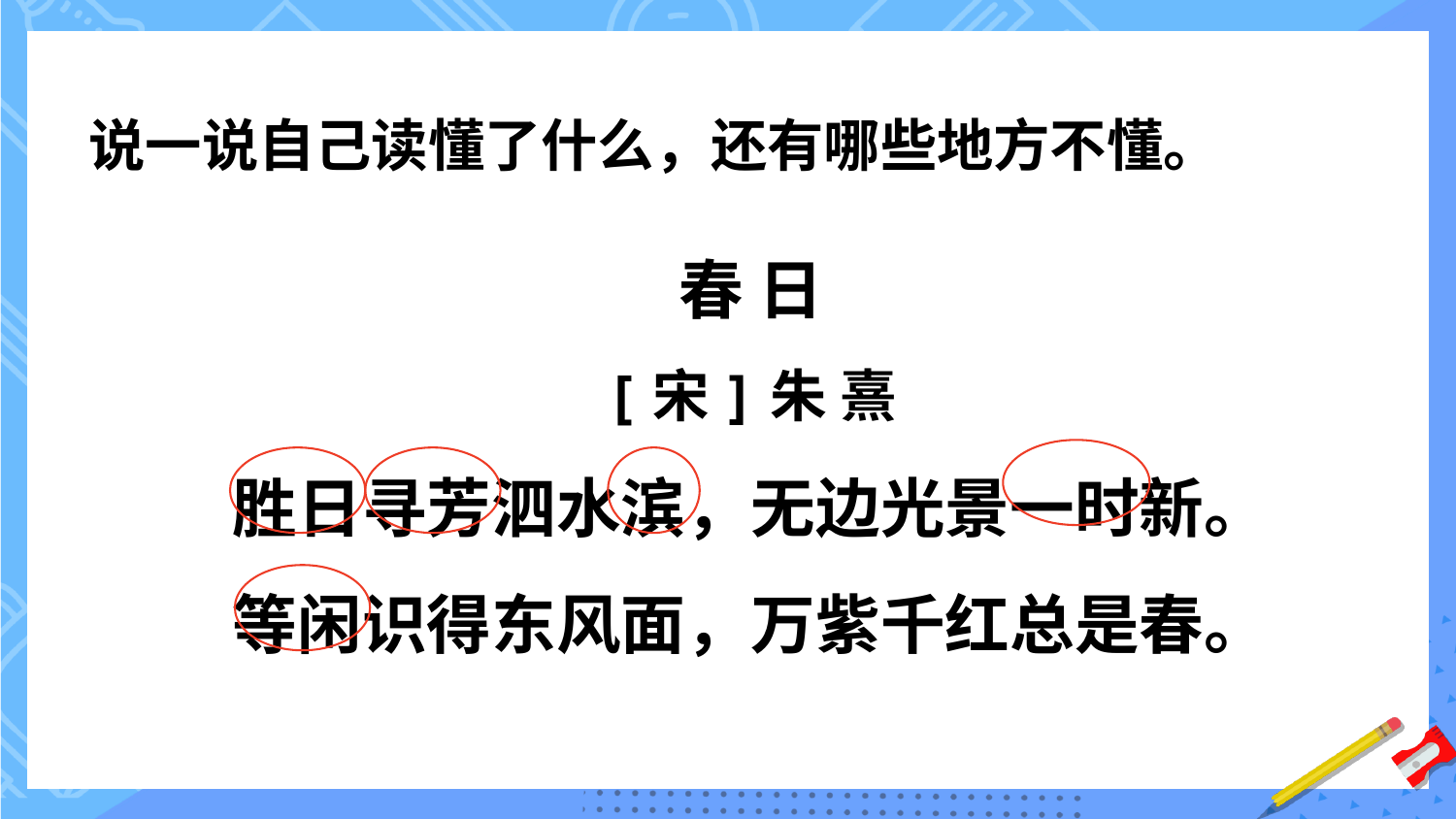

说一说自己读懂了什么，还有哪些地方不懂。
春 日
[宋]朱 熹
胜日寻芳泗水滨，无边光景一时新。
等闲识得东风面，万紫千红总是春。